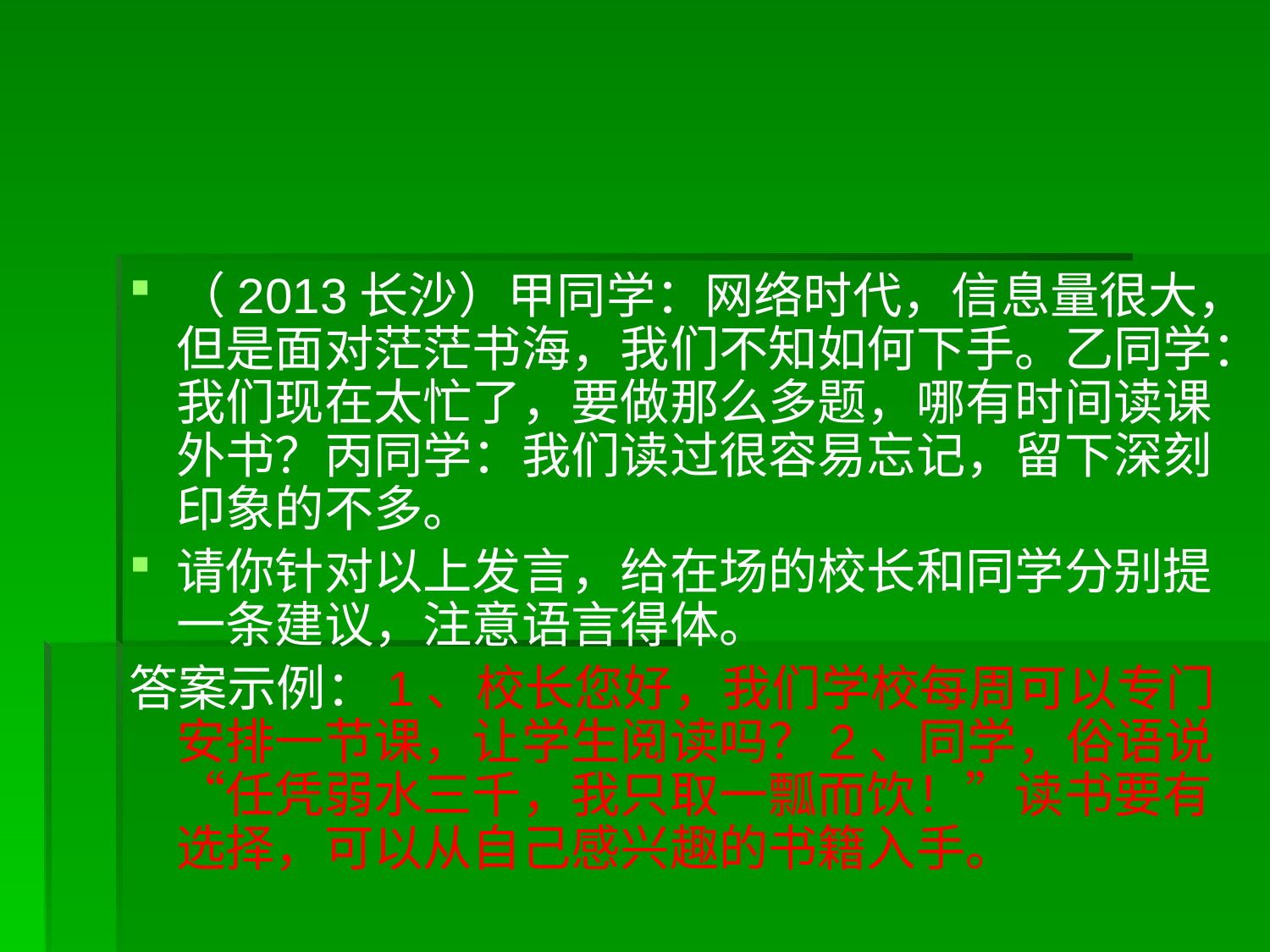

#
（2013长沙）甲同学：网络时代，信息量很大，但是面对茫茫书海，我们不知如何下手。乙同学：我们现在太忙了，要做那么多题，哪有时间读课外书？丙同学：我们读过很容易忘记，留下深刻印象的不多。
请你针对以上发言，给在场的校长和同学分别提一条建议，注意语言得体。
答案示例：1、校长您好，我们学校每周可以专门安排一节课，让学生阅读吗？2、同学，俗语说“任凭弱水三千，我只取一瓢而饮！”读书要有选择，可以从自己感兴趣的书籍入手。